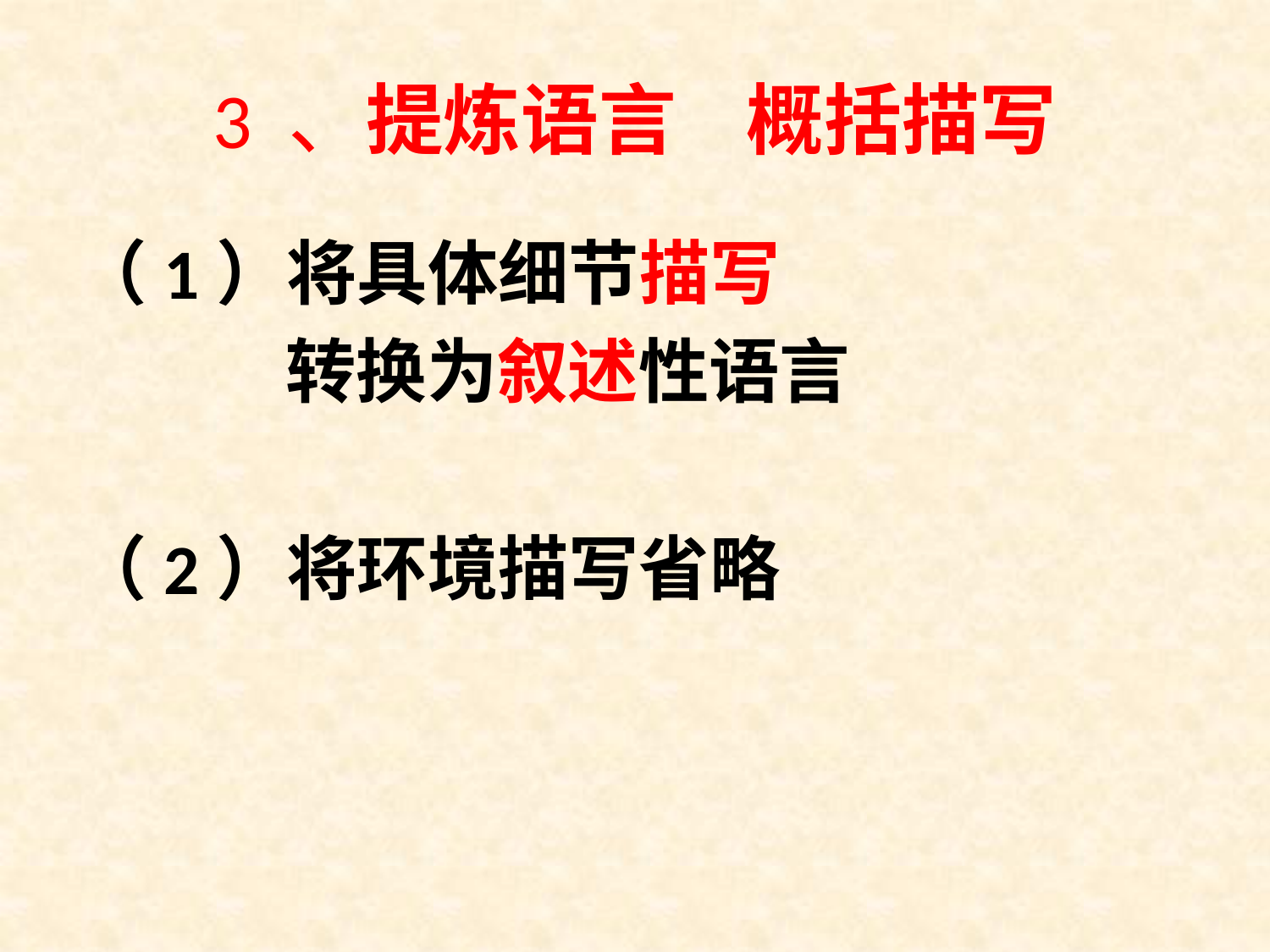

# 3 、提炼语言    概括描写
（1）将具体细节描写
            转换为叙述性语言

（2）将环境描写省略